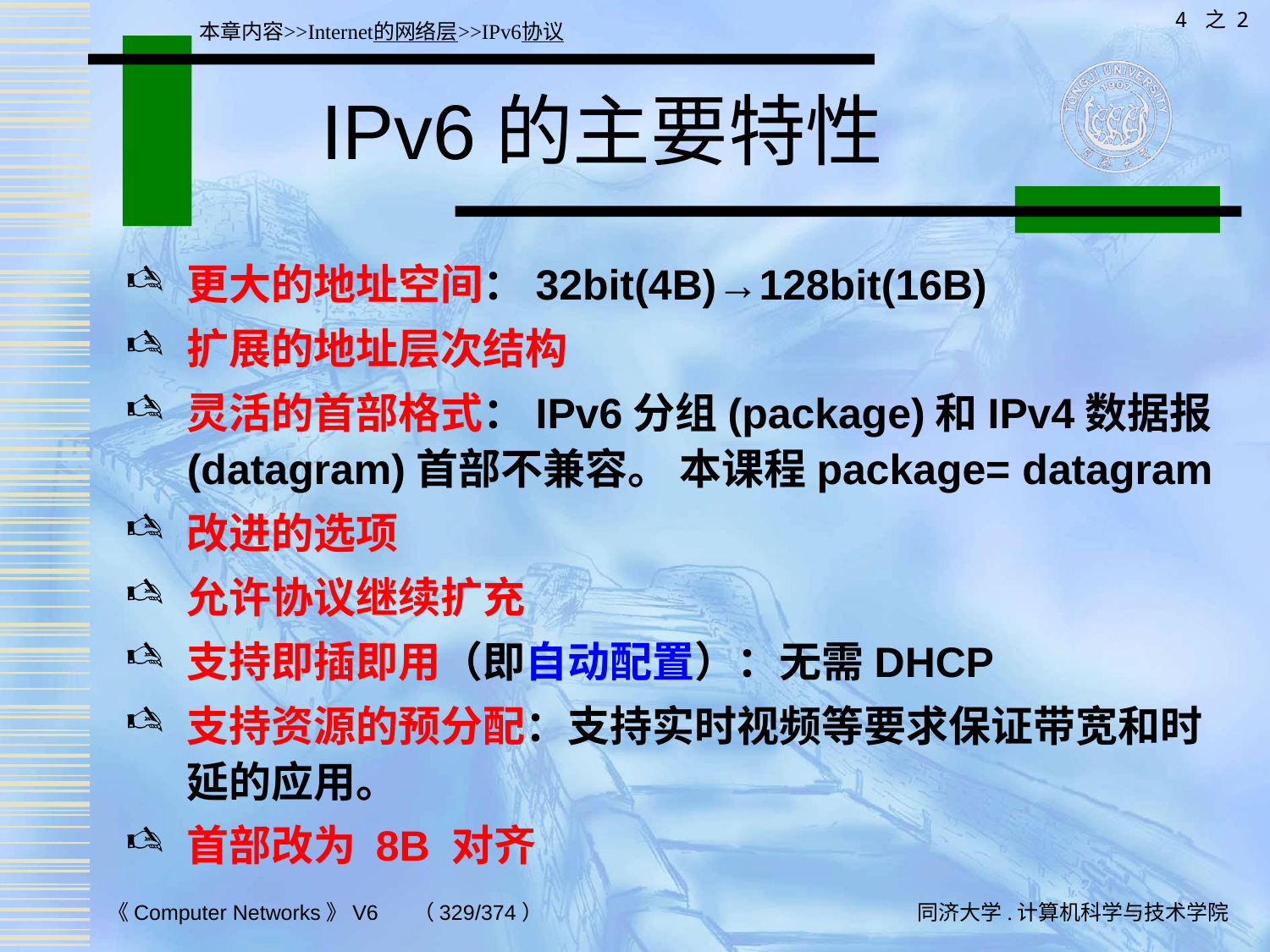

4 之 2
本章内容>>Internet的网络层>>IPv6协议
# IPv6的主要特性
更大的地址空间：32bit(4B)→128bit(16B)
扩展的地址层次结构
灵活的首部格式：IPv6分组(package)和IPv4数据报(datagram)首部不兼容。 本课程package= datagram
改进的选项
允许协议继续扩充
支持即插即用（即自动配置）：无需DHCP
支持资源的预分配：支持实时视频等要求保证带宽和时延的应用。
首部改为 8B 对齐